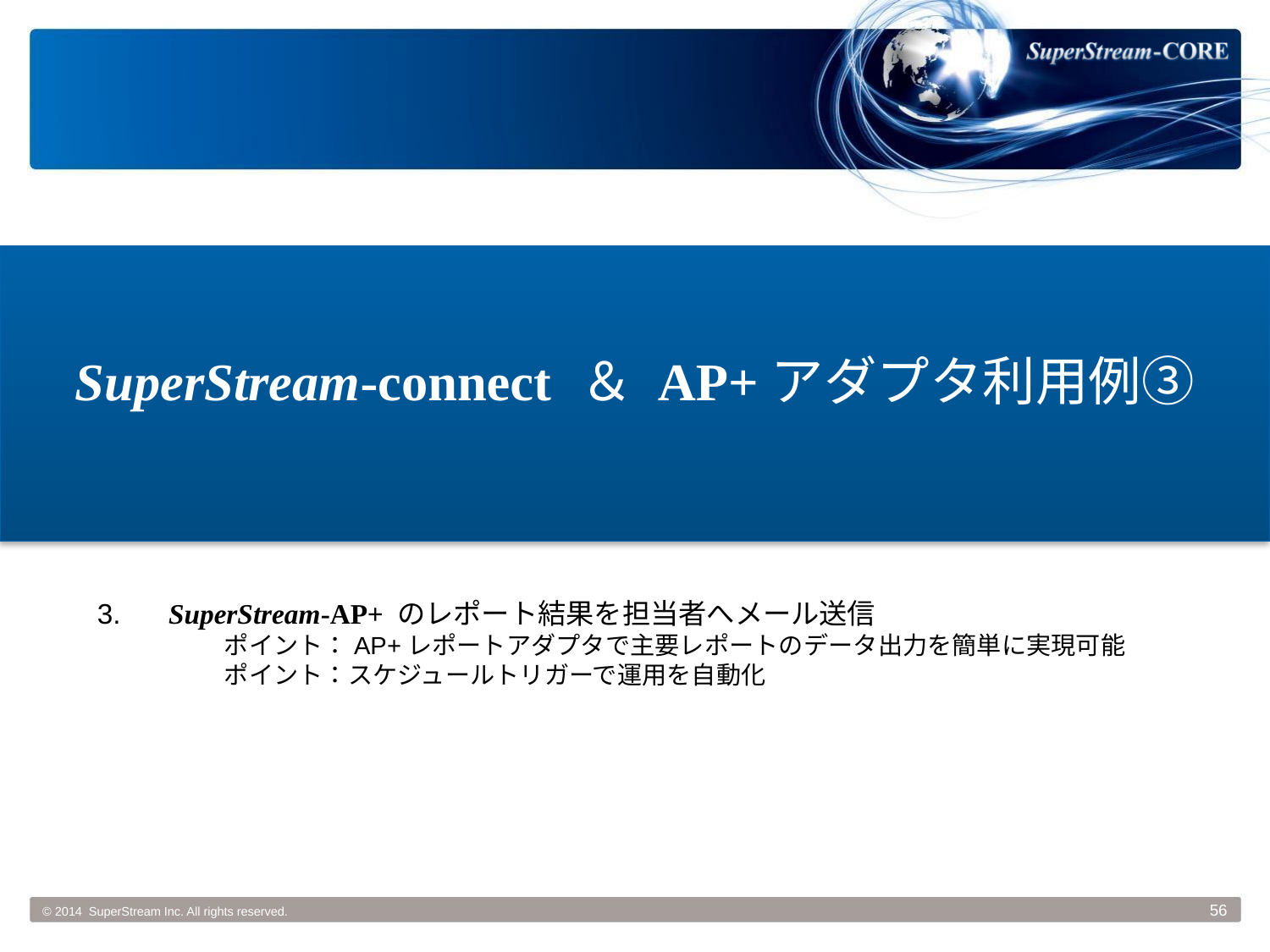

SuperStream-connect ＆ AP+アダプタ利用例③

 SuperStream-AP+ のレポート結果を担当者へメール送信
	ポイント：AP+レポートアダプタで主要レポートのデータ出力を簡単に実現可能
	ポイント：スケジュールトリガーで運用を自動化
© 2014  SuperStream Inc. All rights reserved.
56